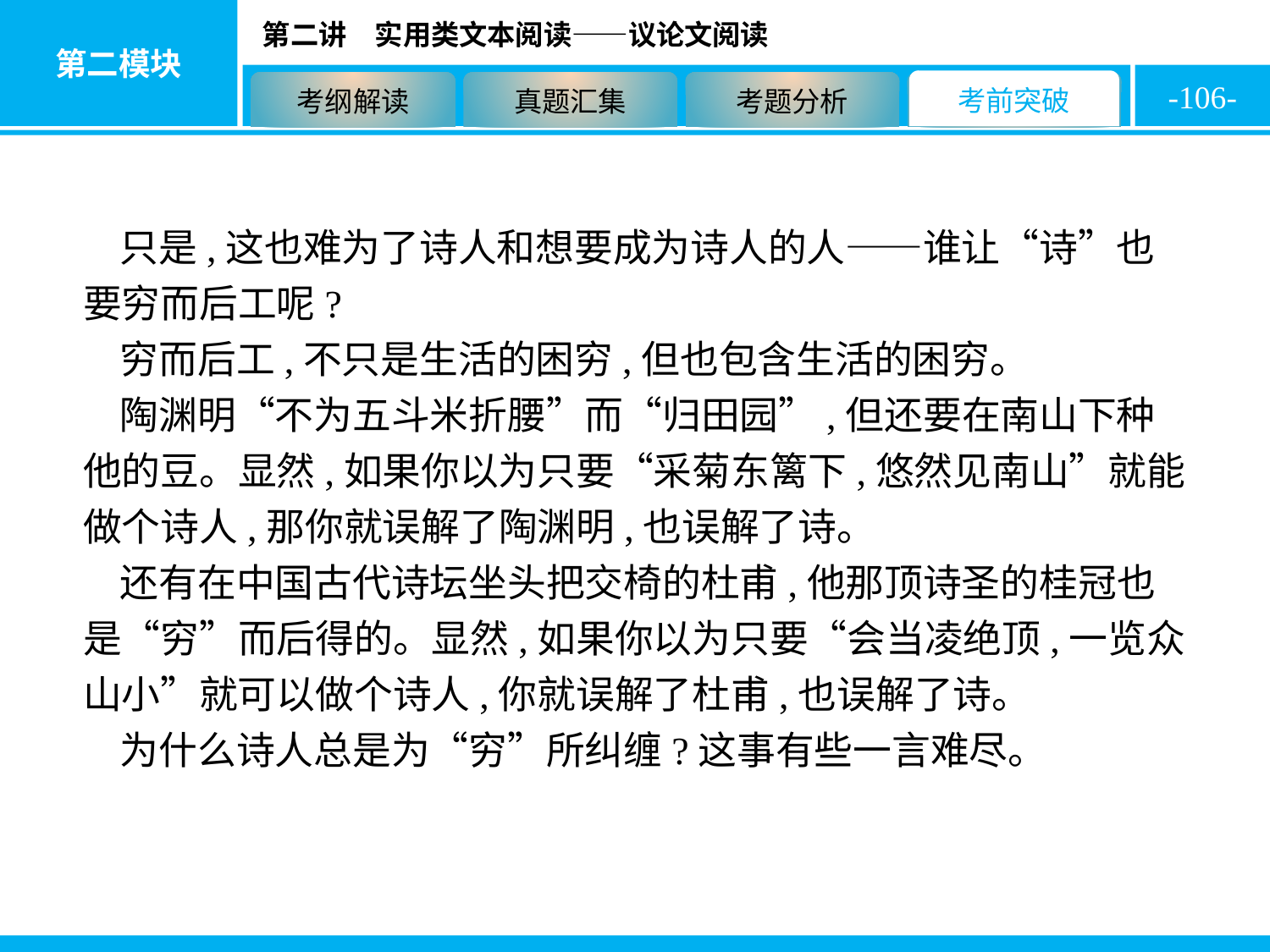

-106-
只是,这也难为了诗人和想要成为诗人的人——谁让“诗”也要穷而后工呢?
穷而后工,不只是生活的困穷,但也包含生活的困穷。
陶渊明“不为五斗米折腰”而“归田园”,但还要在南山下种他的豆。显然,如果你以为只要“采菊东篱下,悠然见南山”就能做个诗人,那你就误解了陶渊明,也误解了诗。
还有在中国古代诗坛坐头把交椅的杜甫,他那顶诗圣的桂冠也是“穷”而后得的。显然,如果你以为只要“会当凌绝顶,一览众山小”就可以做个诗人,你就误解了杜甫,也误解了诗。
为什么诗人总是为“穷”所纠缠?这事有些一言难尽。